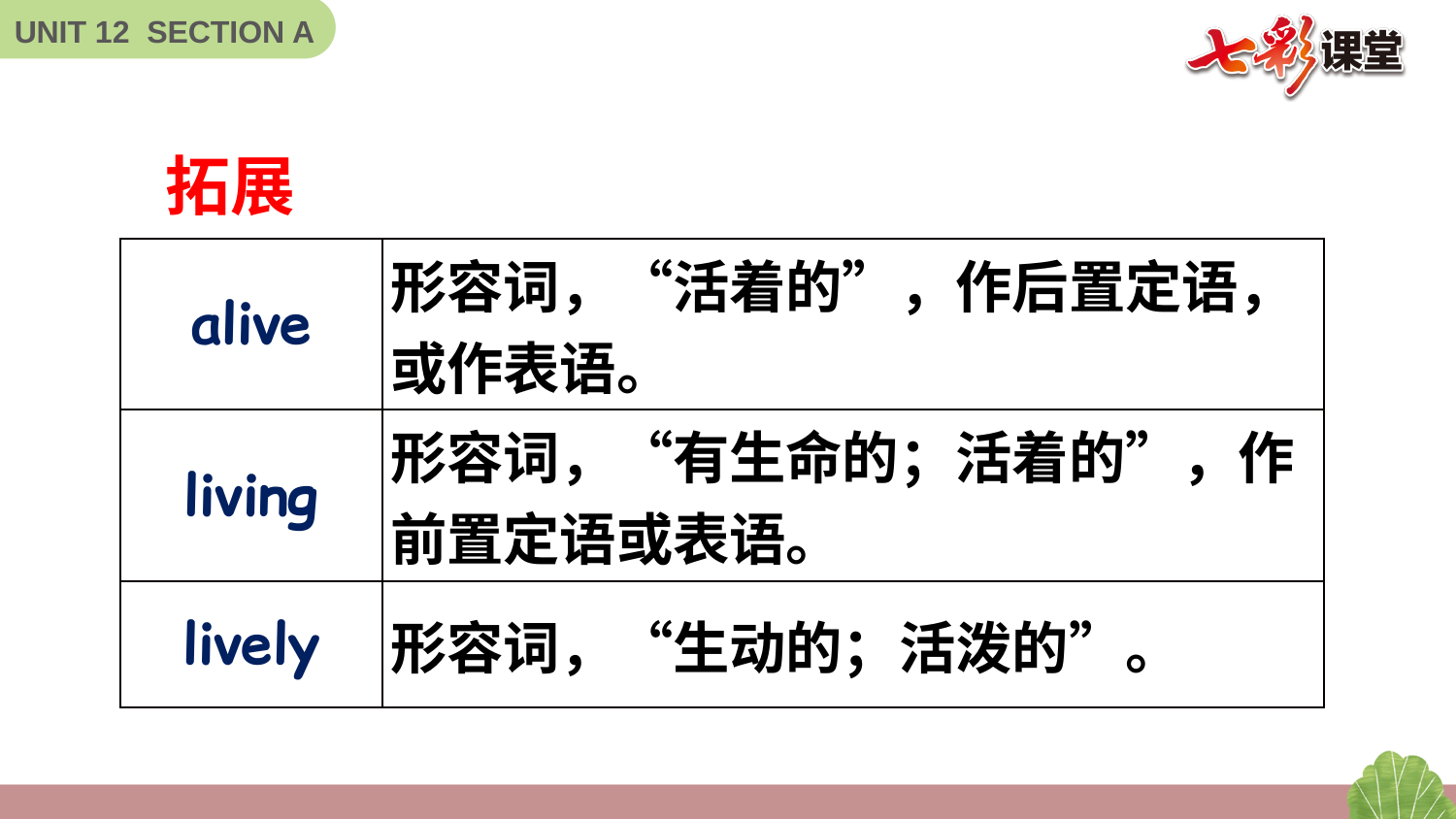

拓展
| alive | 形容词，“活着的”，作后置定语，或作表语。 |
| --- | --- |
| living | 形容词，“有生命的；活着的”，作前置定语或表语。 |
| lively | 形容词，“生动的；活泼的”。 |